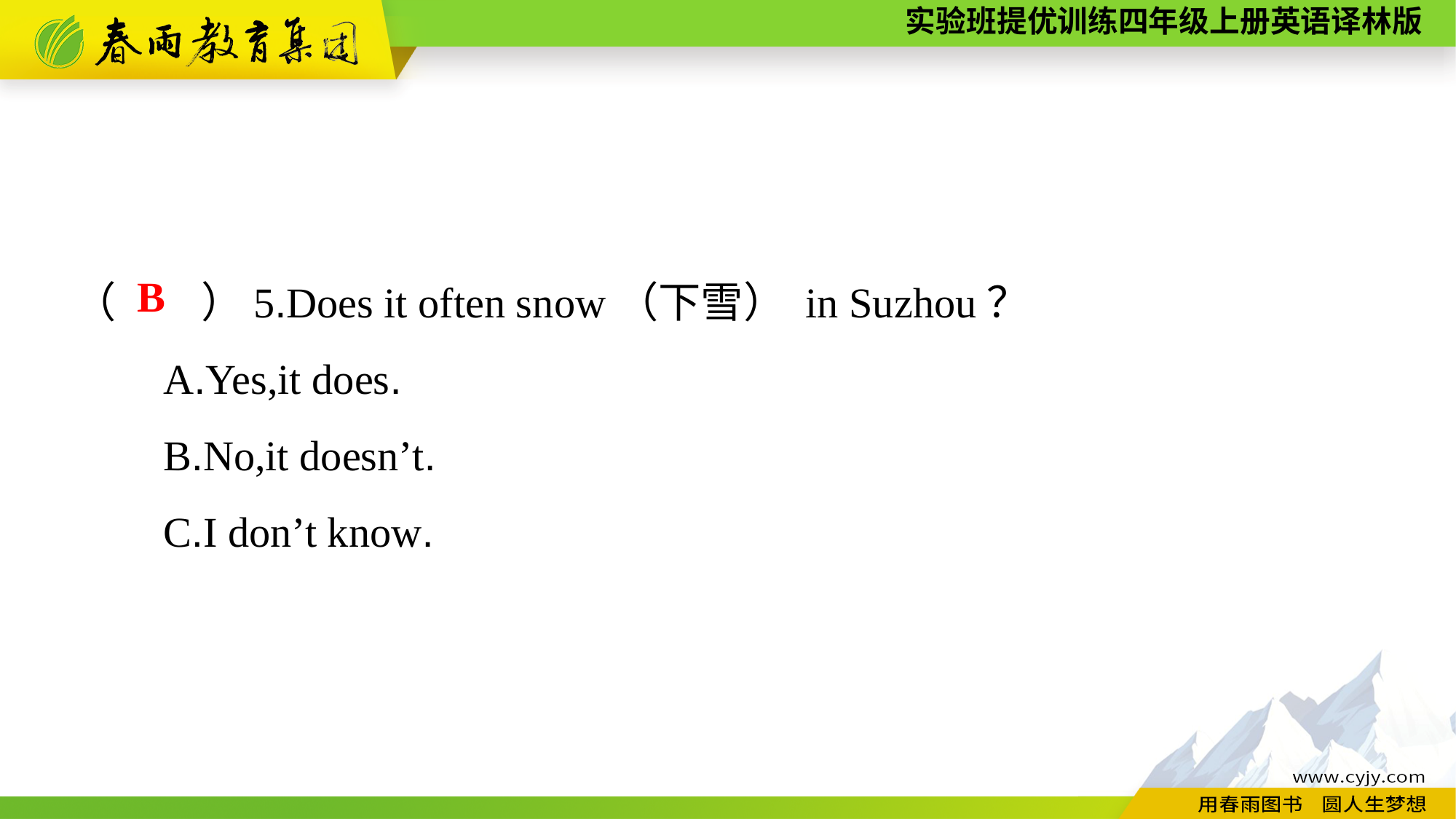

（　　）5.Does it often snow（下雪） in Suzhou？
	A.Yes,it does.
	B.No,it doesn’t.
	C.I don’t know.
B